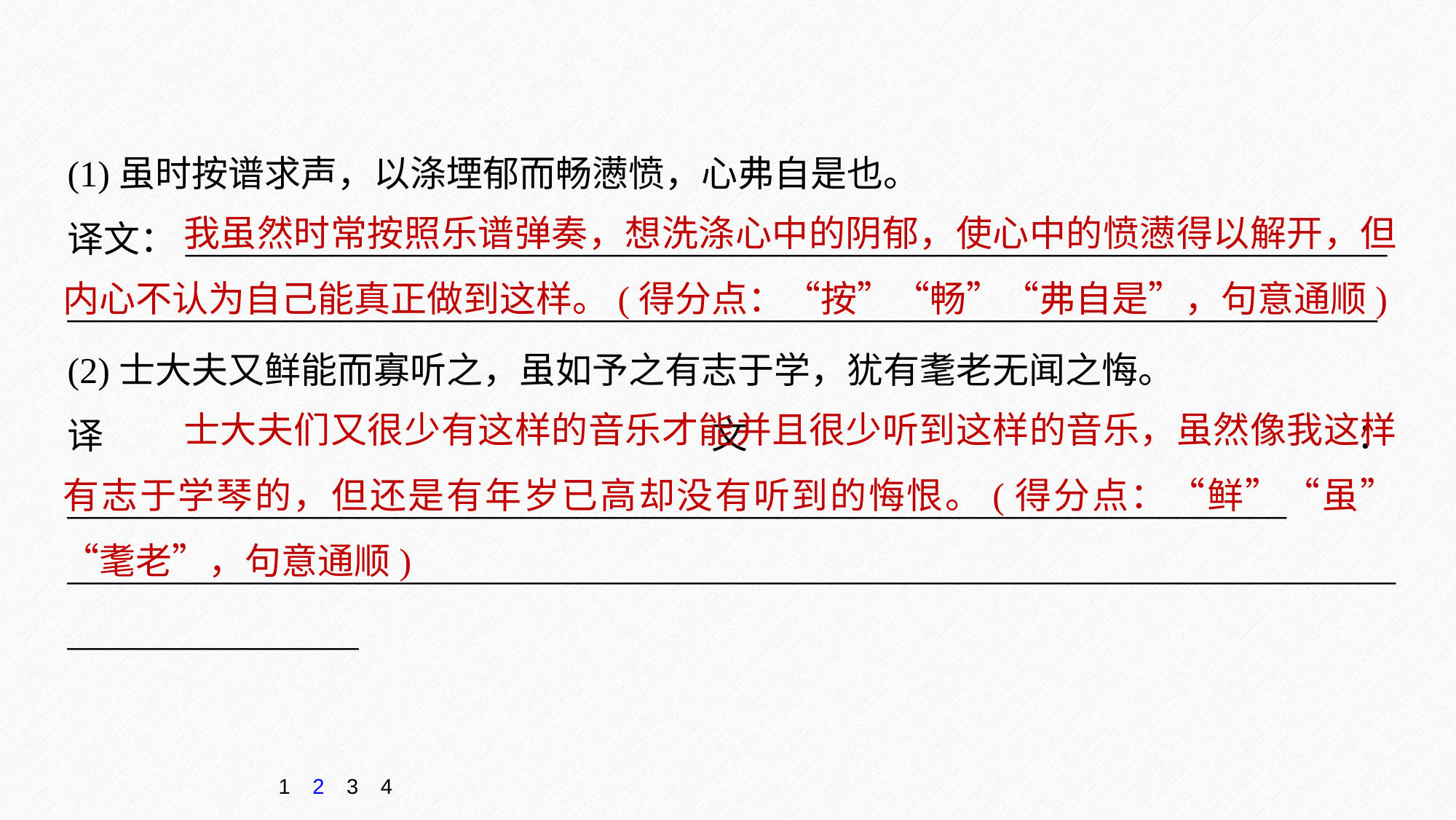

(1)虽时按谱求声，以涤堙郁而畅懑愤，心弗自是也。
译文：__________________________________________________________________
________________________________________________________________________
(2)士大夫又鲜能而寡听之，虽如予之有志于学，犹有耄老无闻之悔。
译文：___________________________________________________________________
_________________________________________________________________________________________
             我虽然时常按照乐谱弹奏，想洗涤心中的阴郁，使心中的愤懑得以解开，但内心不认为自己能真正做到这样。(得分点：“按”“畅”“弗自是”，句意通顺)

             士大夫们又很少有这样的音乐才能并且很少听到这样的音乐，虽然像我这样有志于学琴的，但还是有年岁已高却没有听到的悔恨。(得分点：“鲜”“虽”“耄老”，句意通顺)
1
2
3
4